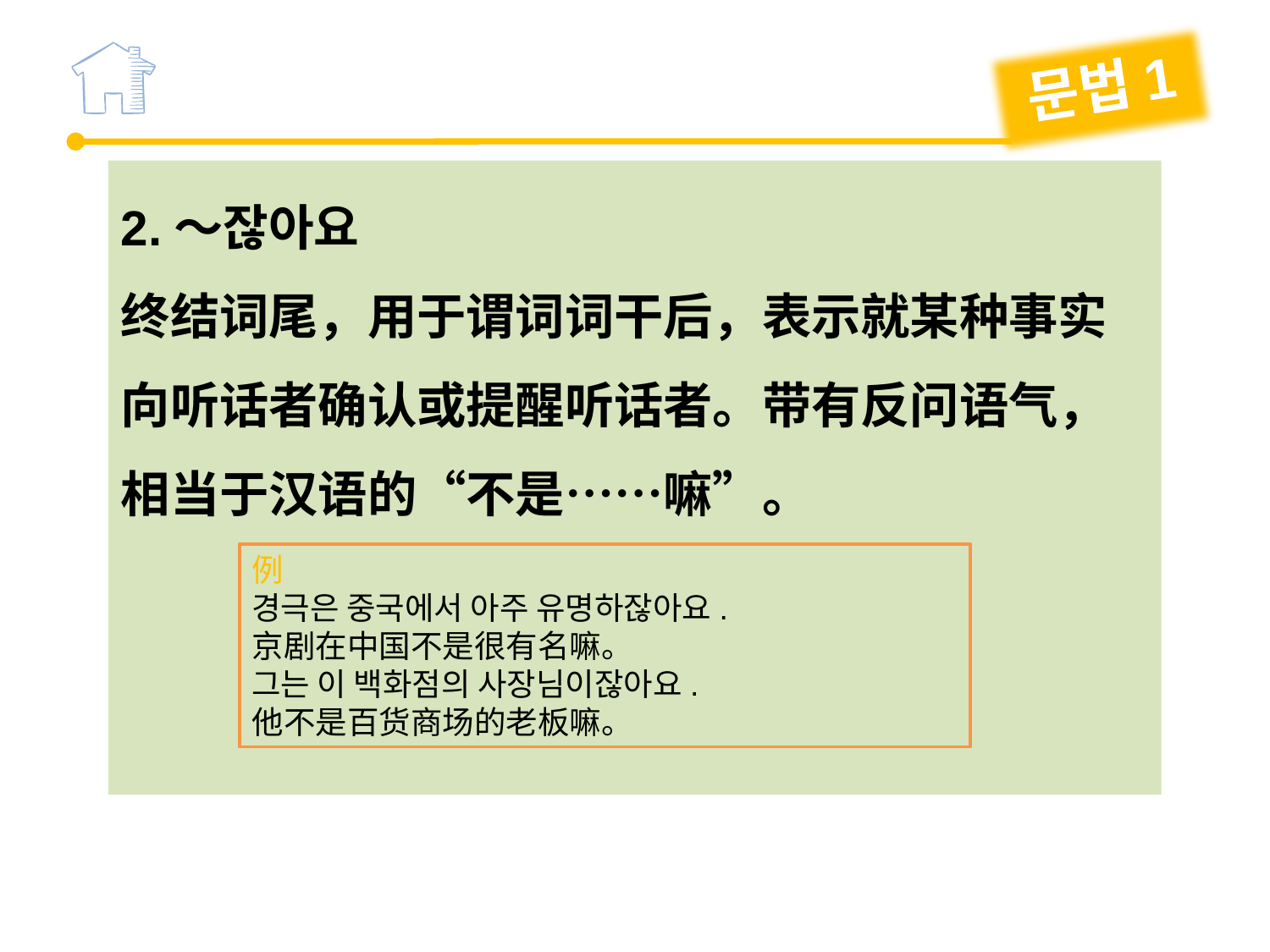

문법1

2.～잖아요
终结词尾，用于谓词词干后，表示就某种事实向听话者确认或提醒听话者。带有反问语气，相当于汉语的“不是……嘛”。

例
경극은 중국에서 아주 유명하잖아요.
京剧在中国不是很有名嘛。
그는 이 백화점의 사장님이잖아요.
他不是百货商场的老板嘛。